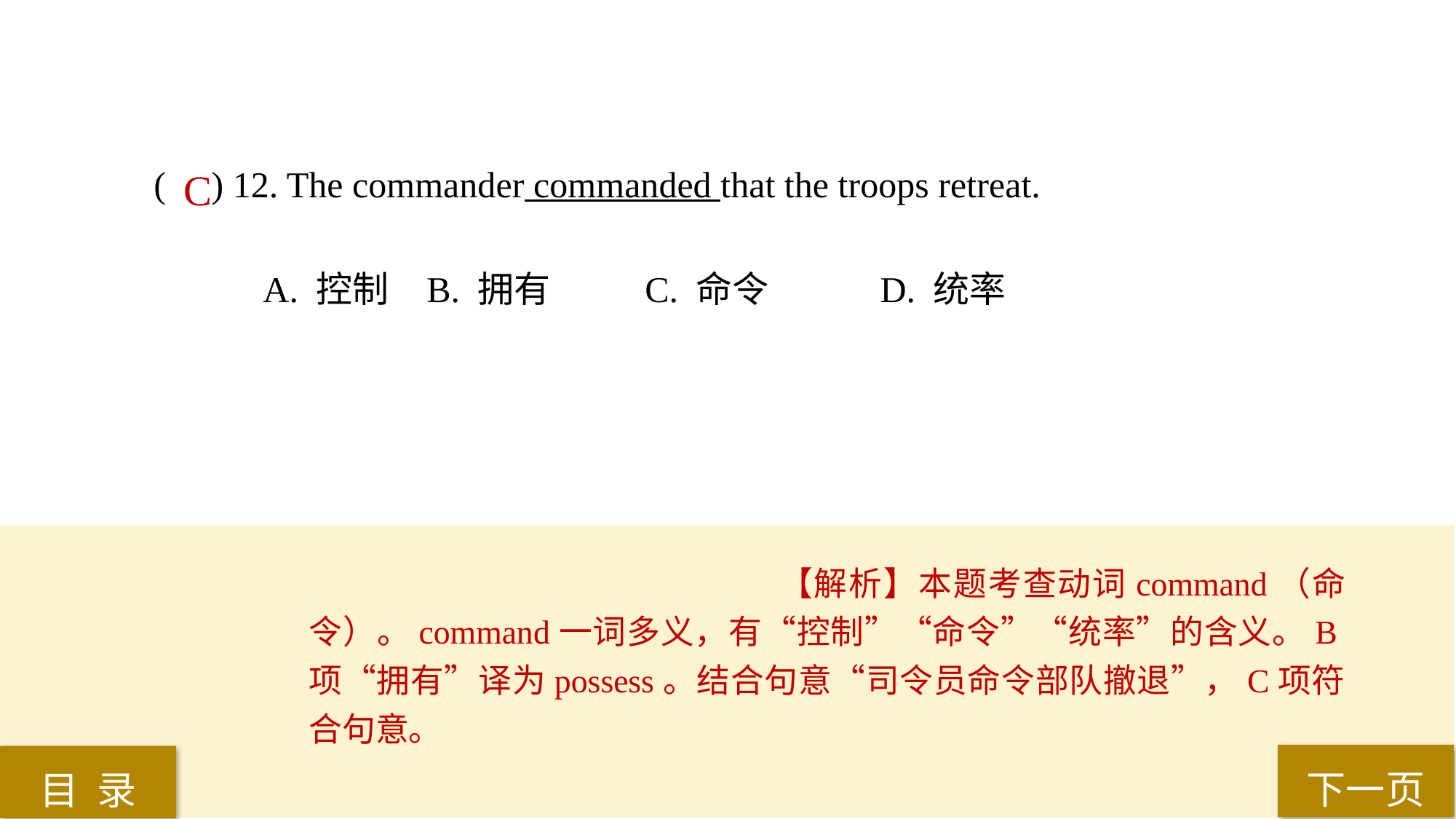

(     ) 12. The commander commanded that the troops retreat.

A. 控制 	B. 拥有 	C. 命令	 D. 统率
C
【解析】本题考查动词command（命令）。command一词多义，有“控制”“命令”“统率”的含义。B项“拥有”译为possess。结合句意“司令员命令部队撤退”，C项符合句意。